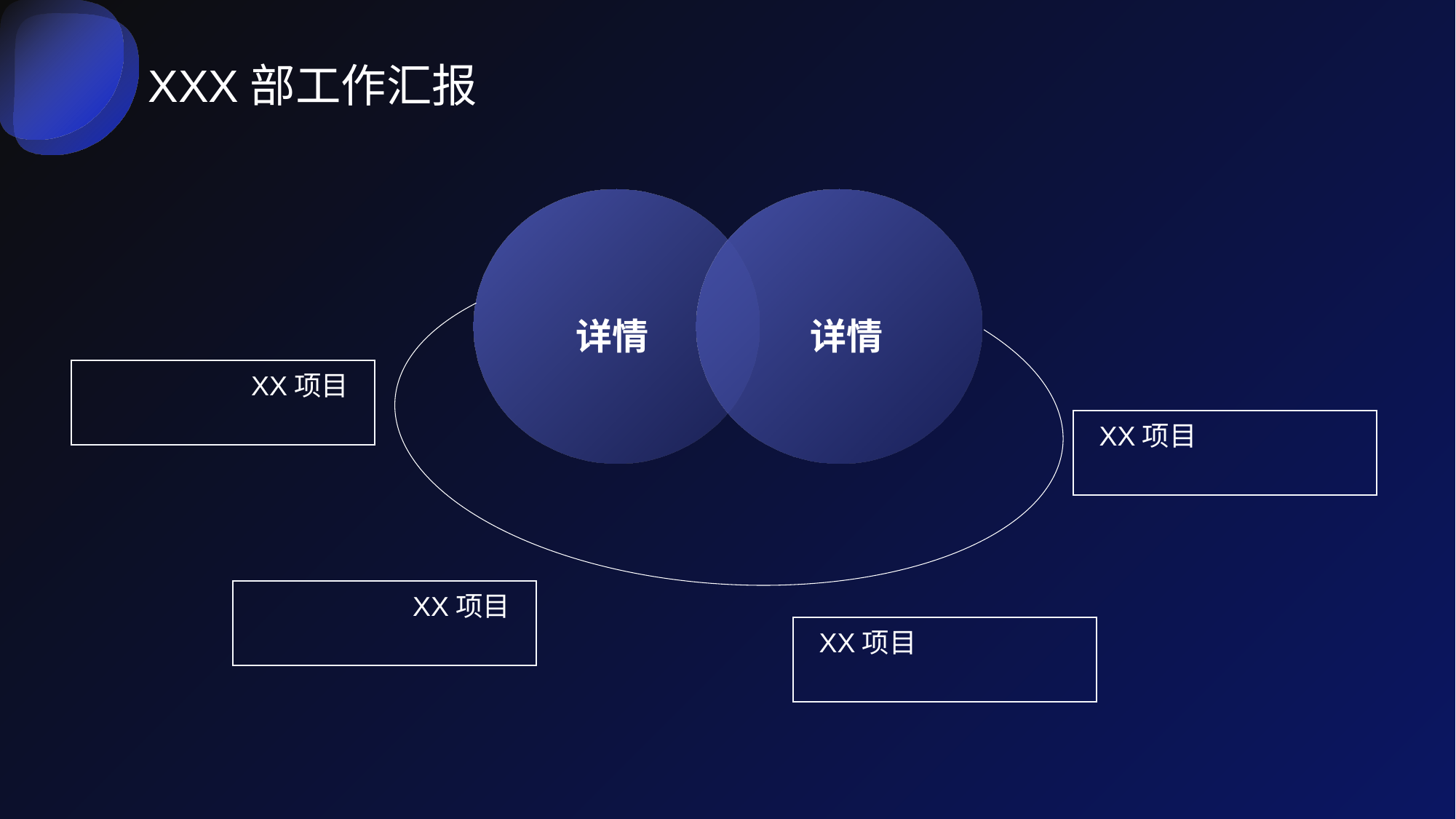

XXX部工作汇报

详情
详情

XX项目

XX项目

XX项目

XX项目